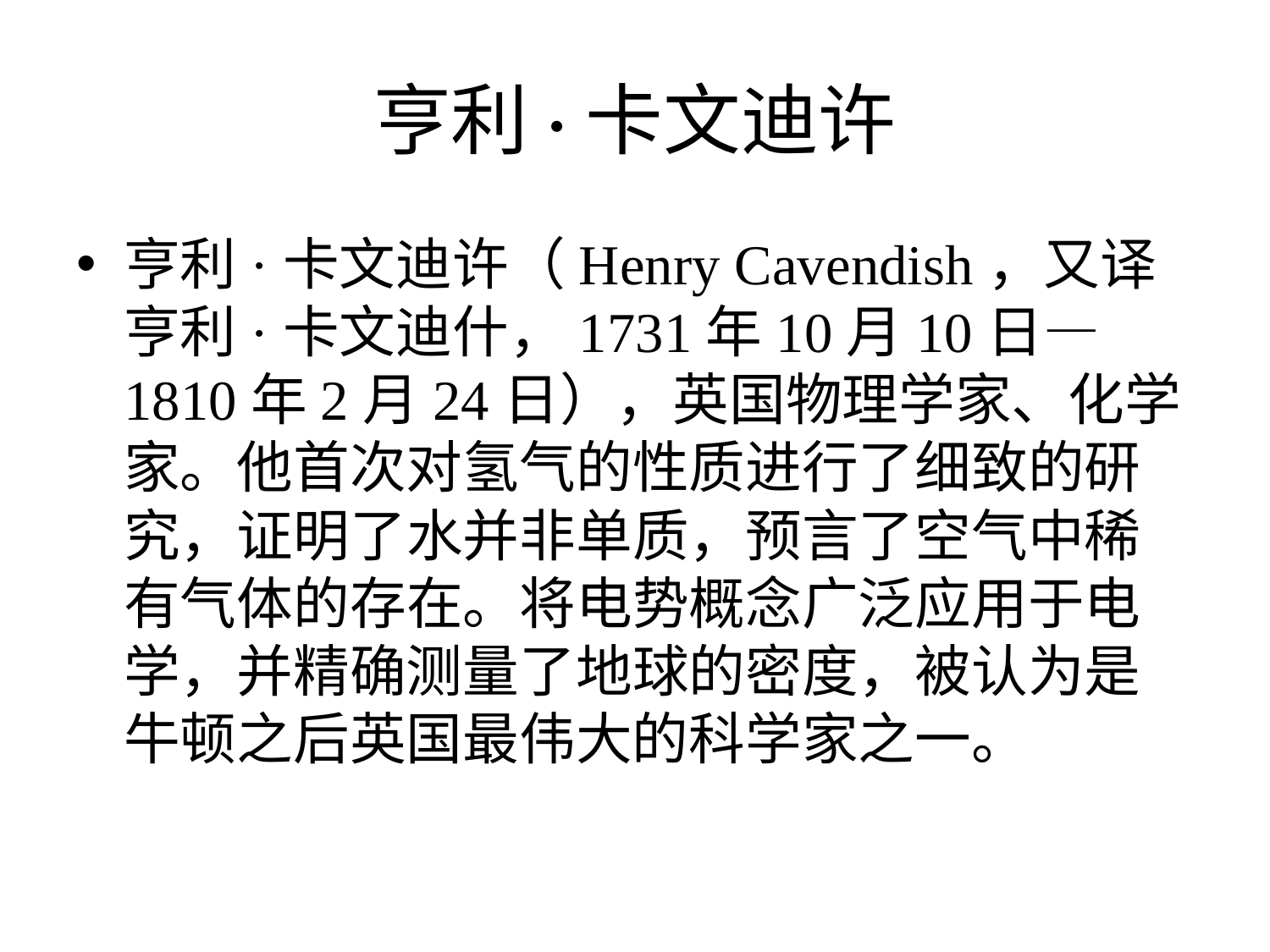

# 亨利·卡文迪许
亨利·卡文迪许（Henry Cavendish，又译亨利·卡文迪什，1731年10月10日—1810年2月24日），英国物理学家、化学家。他首次对氢气的性质进行了细致的研究，证明了水并非单质，预言了空气中稀有气体的存在。将电势概念广泛应用于电学，并精确测量了地球的密度，被认为是牛顿之后英国最伟大的科学家之一。